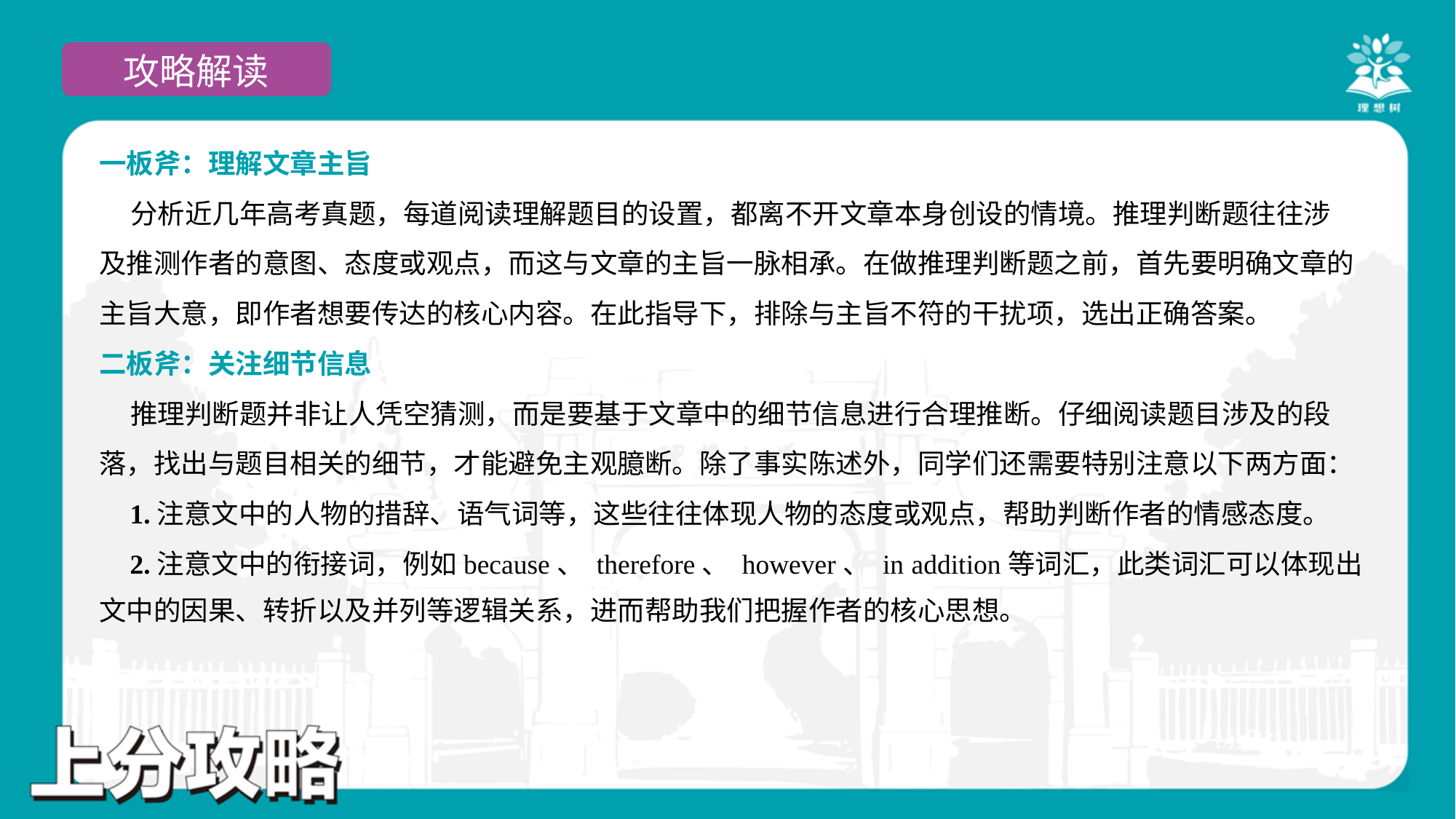

一板斧：理解文章主旨
    分析近几年高考真题，每道阅读理解题目的设置，都离不开文章本身创设的情境。推理判断题往往涉
及推测作者的意图、态度或观点，而这与文章的主旨一脉相承。在做推理判断题之前，首先要明确文章的
主旨大意，即作者想要传达的核心内容。在此指导下，排除与主旨不符的干扰项，选出正确答案。
二板斧：关注细节信息
    推理判断题并非让人凭空猜测，而是要基于文章中的细节信息进行合理推断。仔细阅读题目涉及的段
落，找出与题目相关的细节，才能避免主观臆断。除了事实陈述外，同学们还需要特别注意以下两方面：
    1.注意文中的人物的措辞、语气词等，这些往往体现人物的态度或观点，帮助判断作者的情感态度。
    2.注意文中的衔接词，例如because、 therefore、 however、 in addition等词汇，此类词汇可以体现出
文中的因果、转折以及并列等逻辑关系，进而帮助我们把握作者的核心思想。